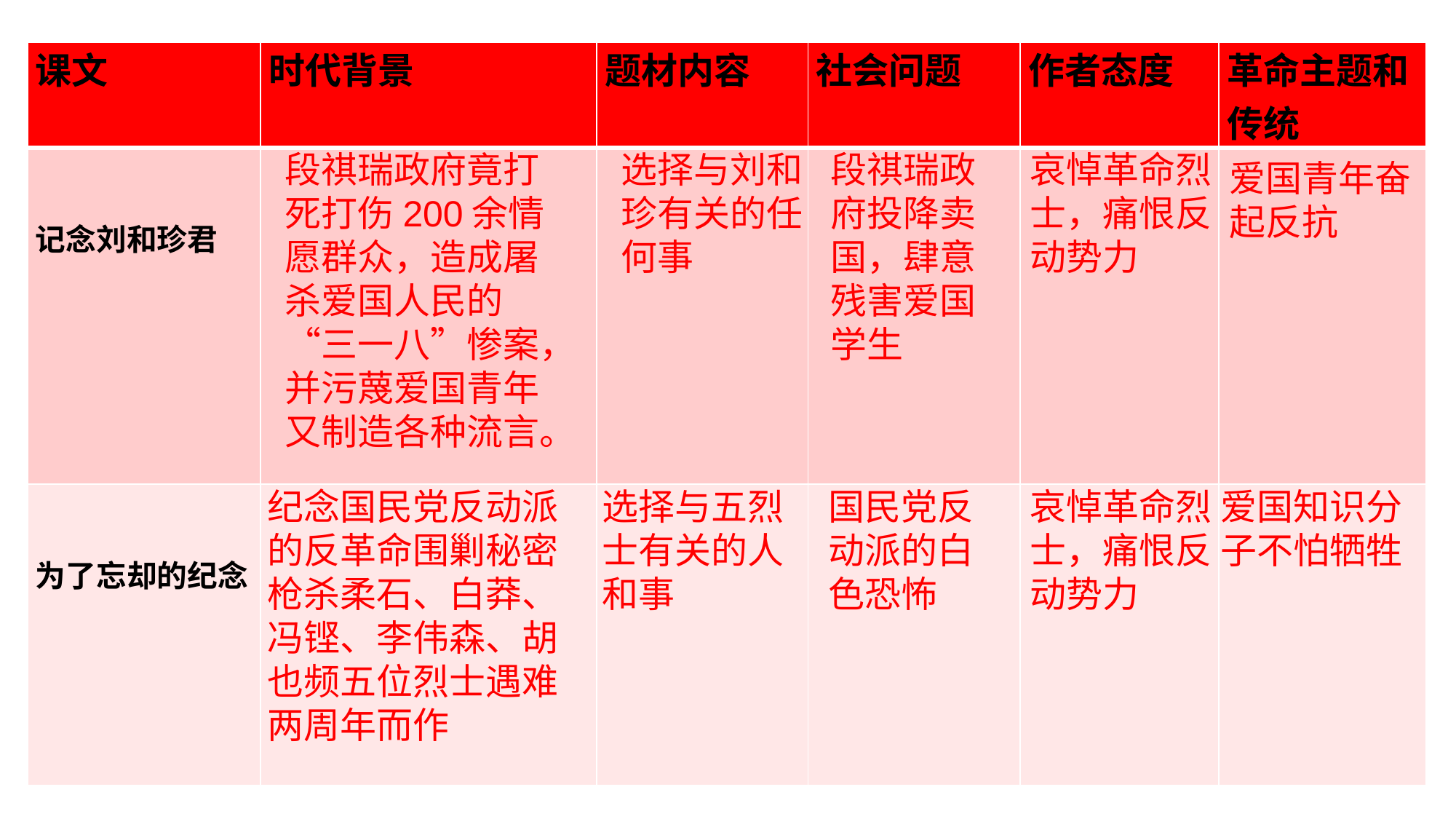

| 课文 | 时代背景 | 题材内容 | 社会问题 | 作者态度 | 革命主题和传统 |
| --- | --- | --- | --- | --- | --- |
| 记念刘和珍君 |  |  |  |  |  |
| 为了忘却的纪念 |  |  |  |  |  |
段祺瑞政府竟打死打伤200余情愿群众，造成屠杀爱国人民的“三一八”惨案，并污蔑爱国青年
又制造各种流言。
选择与刘和珍有关的任何事
段祺瑞政府投降卖国，肆意残害爱国学生
哀悼革命烈士，痛恨反动势力
爱国青年奋起反抗
纪念国民党反动派的反革命围剿秘密枪杀柔石、白莽、冯铿、李伟森、胡也频五位烈士遇难两周年而作
选择与五烈士有关的人和事
国民党反动派的白色恐怖
哀悼革命烈士，痛恨反动势力
爱国知识分子不怕牺牲